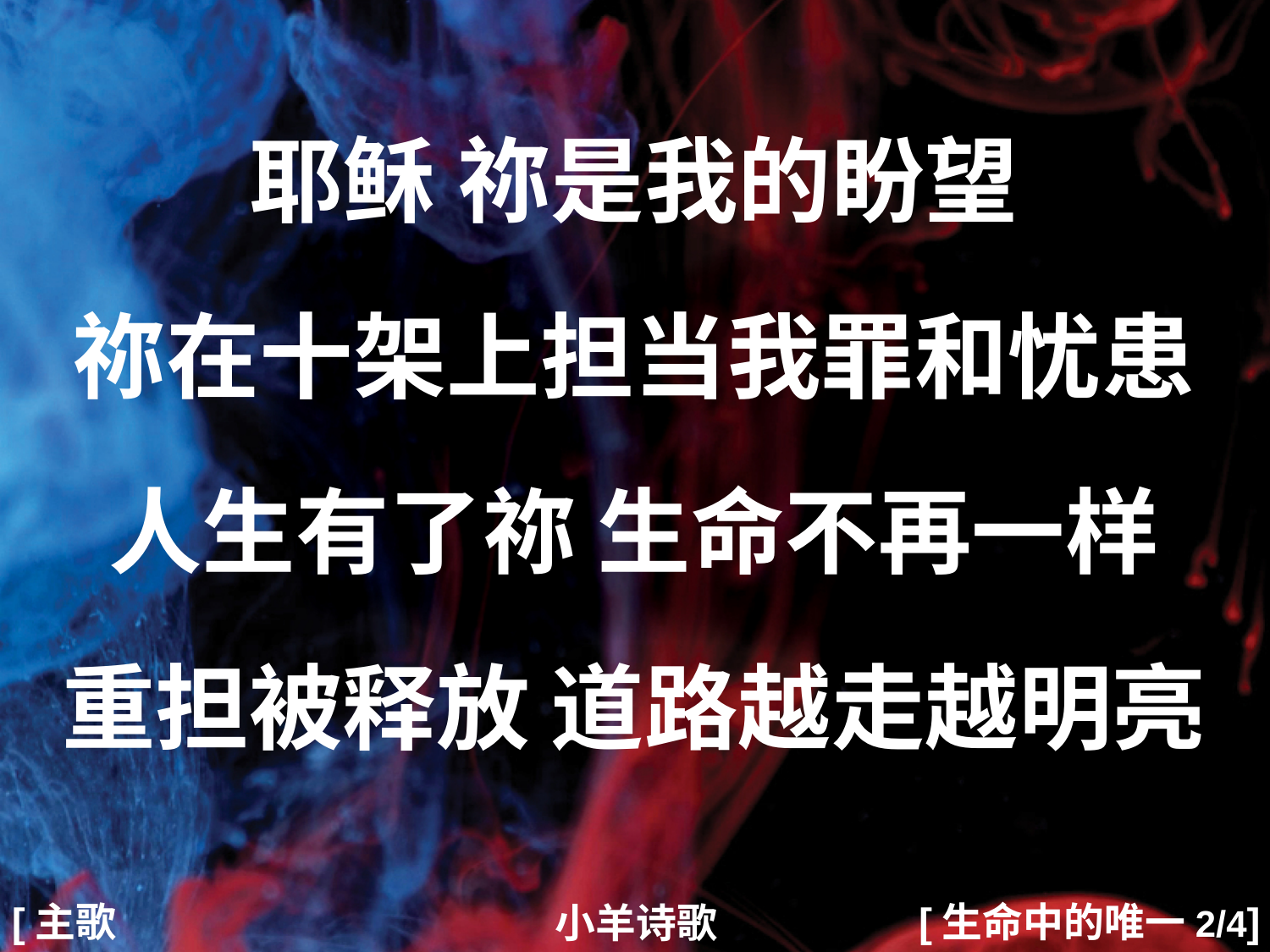

耶稣 祢是我的盼望

祢在十架上担当我罪和忧患

人生有了祢 生命不再一样

重担被释放 道路越走越明亮

#

[生命中的唯一2/4]
[主歌2]
小羊诗歌